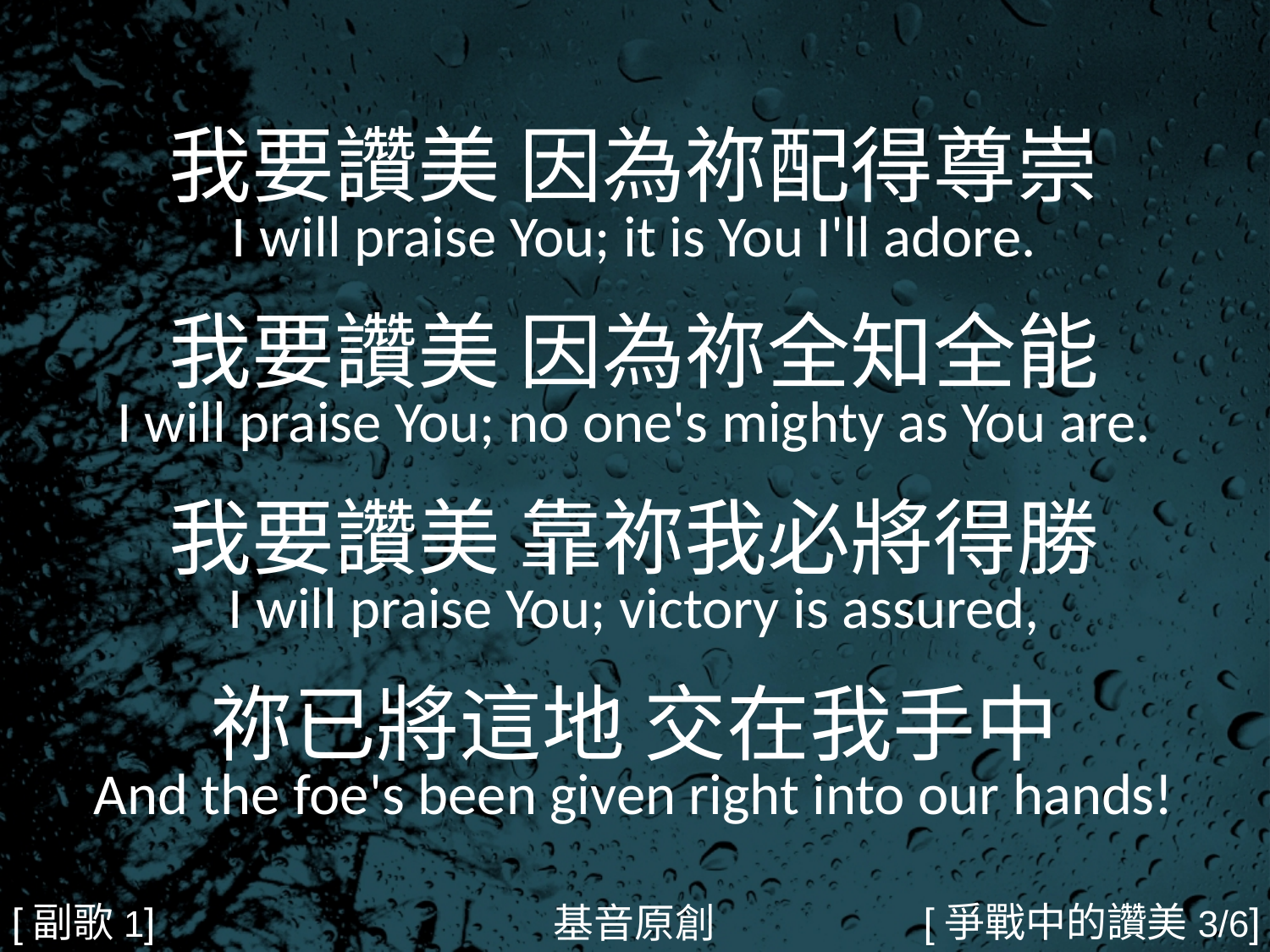

我要讚美 因為祢配得尊崇
I will praise You; it is You I'll adore.

我要讚美 因為祢全知全能
I will praise You; no one's mighty as You are.

我要讚美 靠祢我必將得勝
I will praise You; victory is assured,

祢已將這地 交在我手中
And the foe's been given right into our hands!
#

[副歌1]
[爭戰中的讚美3/6]
基音原創